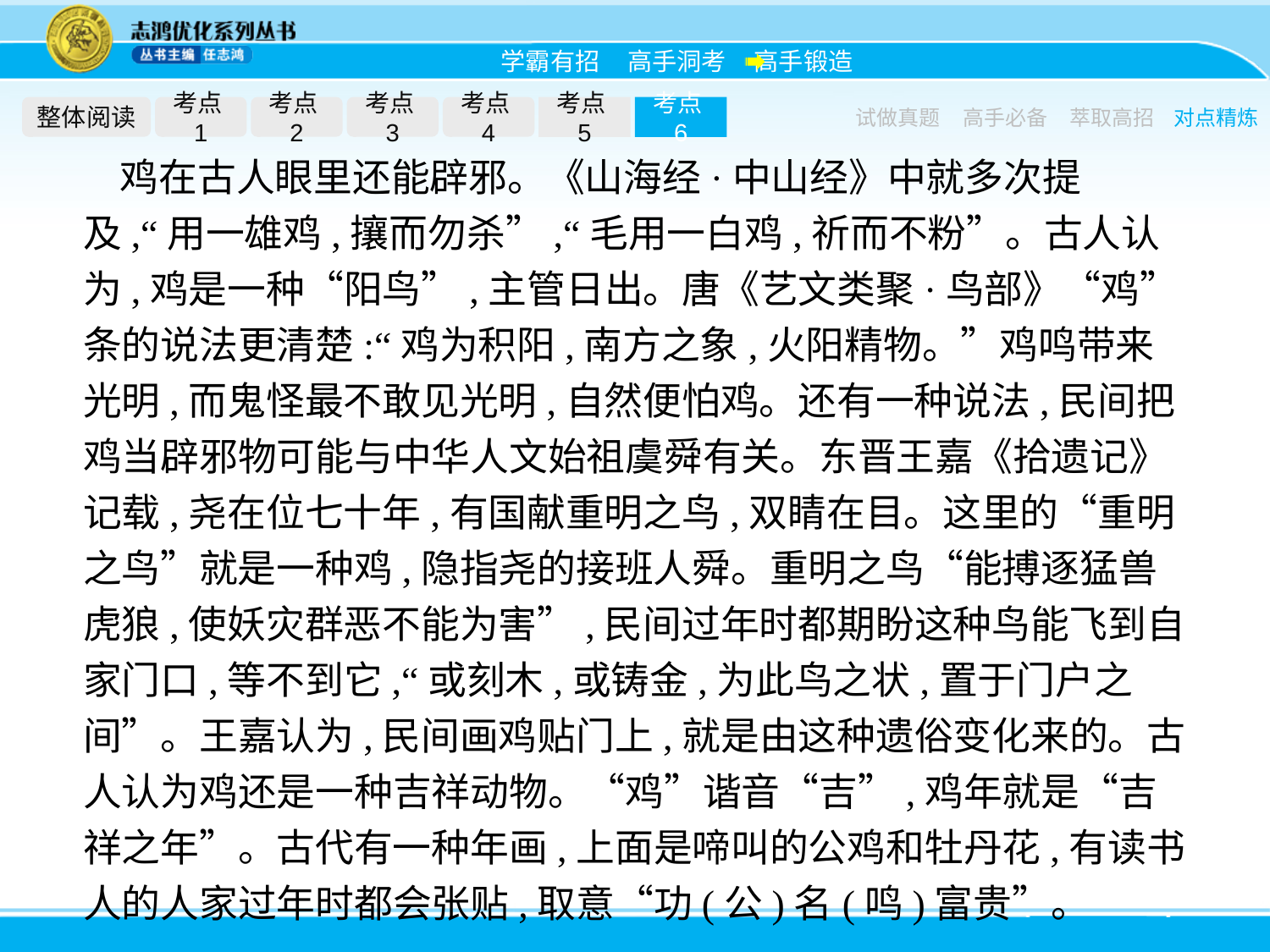

整体阅读
考点1
考点2
考点3
考点4
考点5
考点6
试做真题
高手必备
萃取高招
对点精炼
鸡在古人眼里还能辟邪。《山海经·中山经》中就多次提及,“用一雄鸡,攘而勿杀”,“毛用一白鸡,祈而不粉”。古人认为,鸡是一种“阳鸟”,主管日出。唐《艺文类聚·鸟部》“鸡”条的说法更清楚:“鸡为积阳,南方之象,火阳精物。”鸡鸣带来光明,而鬼怪最不敢见光明,自然便怕鸡。还有一种说法,民间把鸡当辟邪物可能与中华人文始祖虞舜有关。东晋王嘉《拾遗记》记载,尧在位七十年,有国献重明之鸟,双睛在目。这里的“重明之鸟”就是一种鸡,隐指尧的接班人舜。重明之鸟“能搏逐猛兽虎狼,使妖灾群恶不能为害”,民间过年时都期盼这种鸟能飞到自家门口,等不到它,“或刻木,或铸金,为此鸟之状,置于门户之间”。王嘉认为,民间画鸡贴门上,就是由这种遗俗变化来的。古人认为鸡还是一种吉祥动物。“鸡”谐音“吉”,鸡年就是“吉祥之年”。古代有一种年画,上面是啼叫的公鸡和牡丹花,有读书人的人家过年时都会张贴,取意“功(公)名(鸣)富贵”。